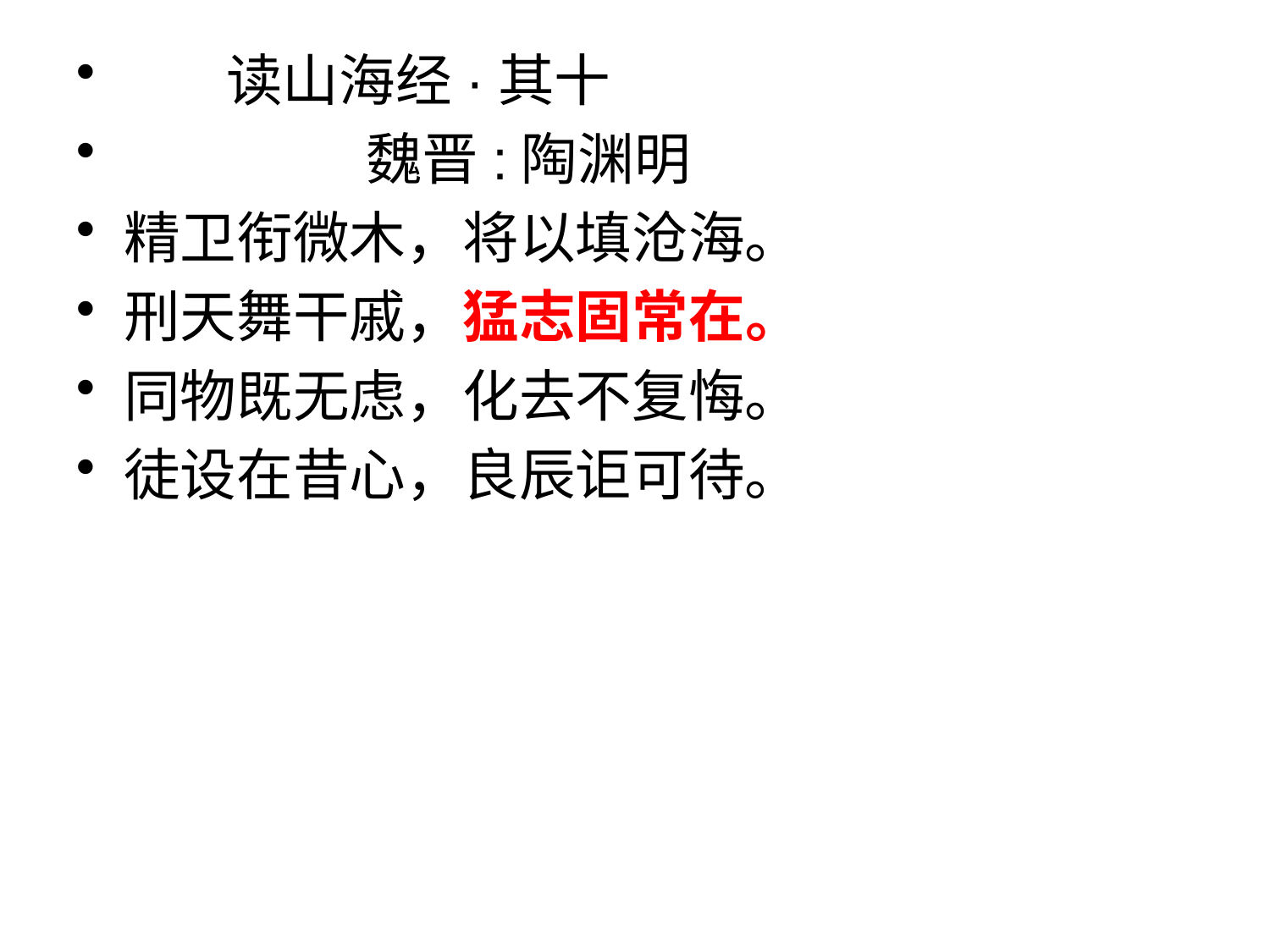

# 读山海经·其十
                  魏晋:陶渊明
精卫衔微木，将以填沧海。
刑天舞干戚，猛志固常在。
同物既无虑，化去不复悔。
徒设在昔心，良辰讵可待。